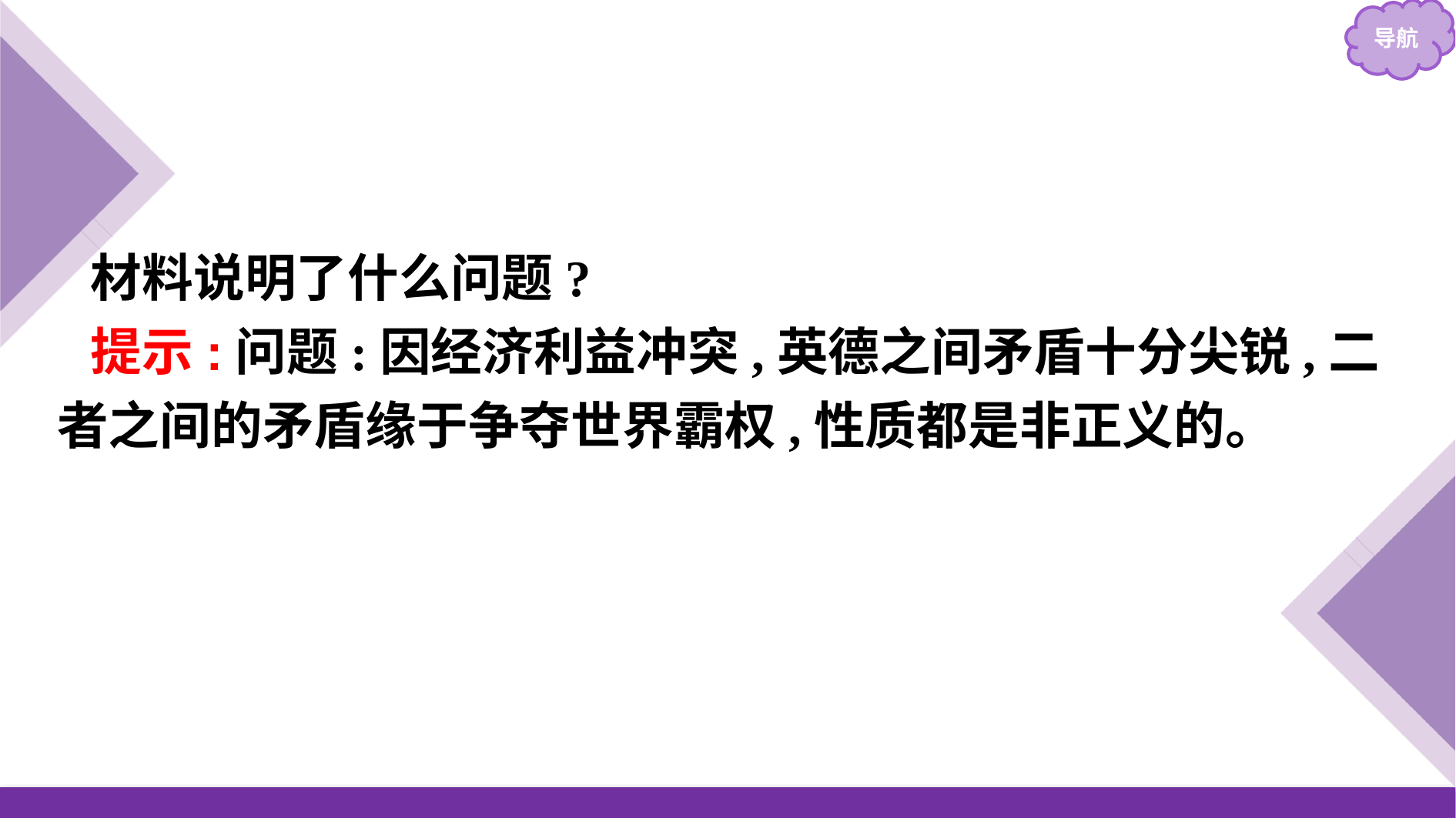

材料说明了什么问题?
提示:问题:因经济利益冲突,英德之间矛盾十分尖锐,二者之间的矛盾缘于争夺世界霸权,性质都是非正义的。